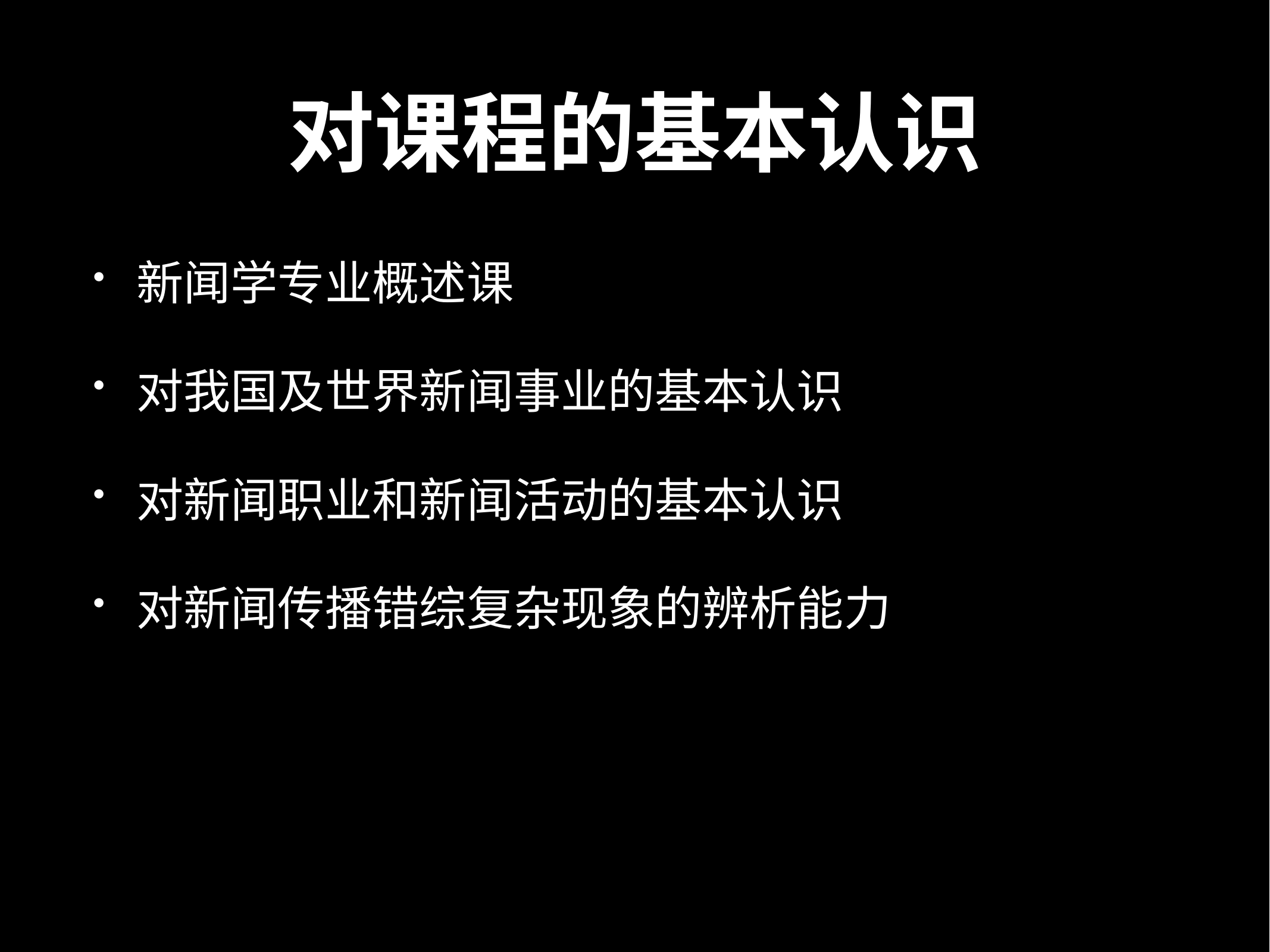

# 对课程的基本认识
新闻学专业概述课
对我国及世界新闻事业的基本认识
对新闻职业和新闻活动的基本认识
对新闻传播错综复杂现象的辨析能力